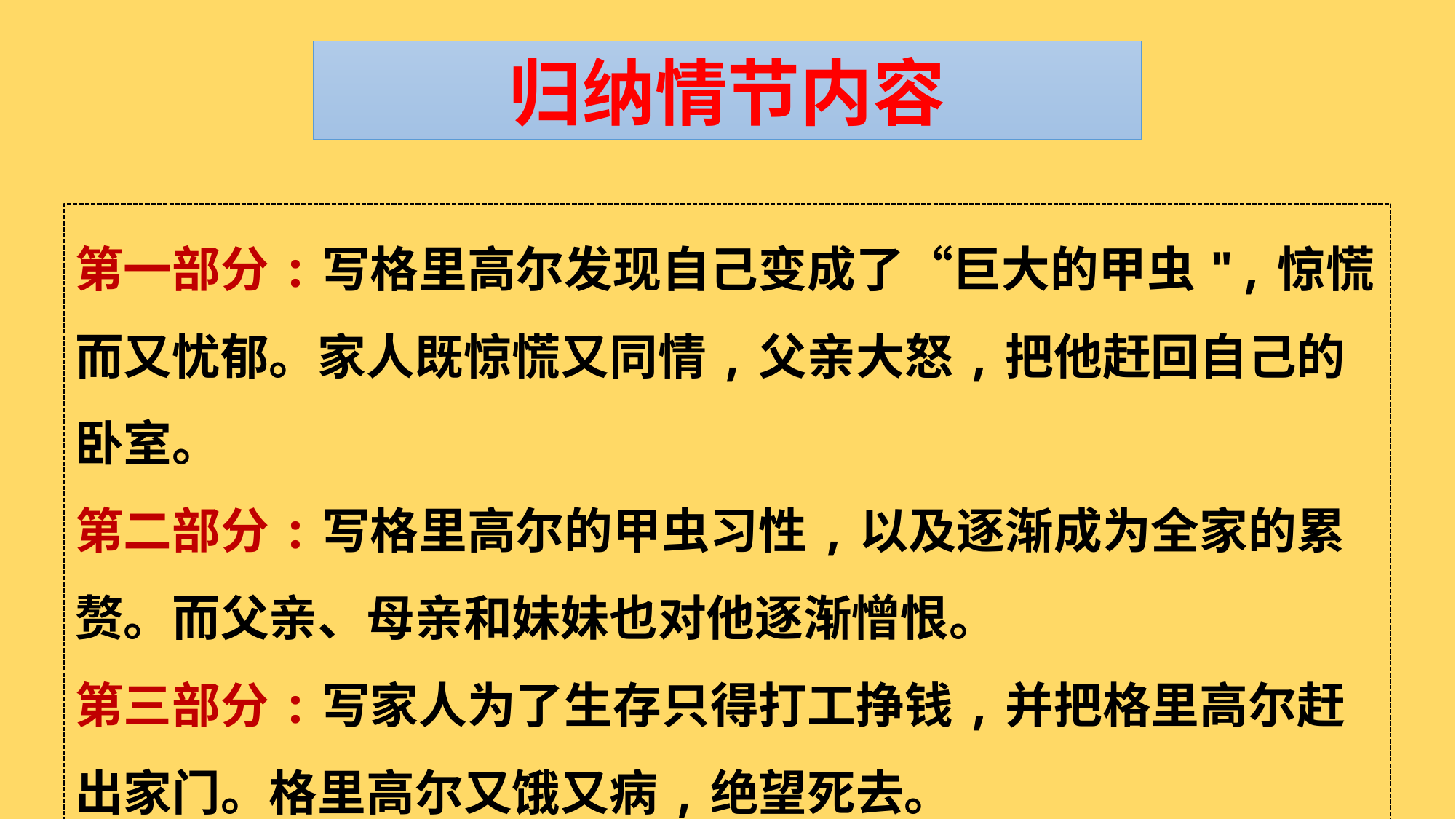

归纳情节内容
第一部分:写格里高尔发现自己变成了“巨大的甲虫",惊慌而又忧郁。家人既惊慌又同情,父亲大怒,把他赶回自己的卧室。
第二部分:写格里高尔的甲虫习性,以及逐渐成为全家的累赘。而父亲、母亲和妹妹也对他逐渐憎恨。
第三部分:写家人为了生存只得打工挣钱,并把格里高尔赶出家门。格里高尔又饿又病,绝望死去。